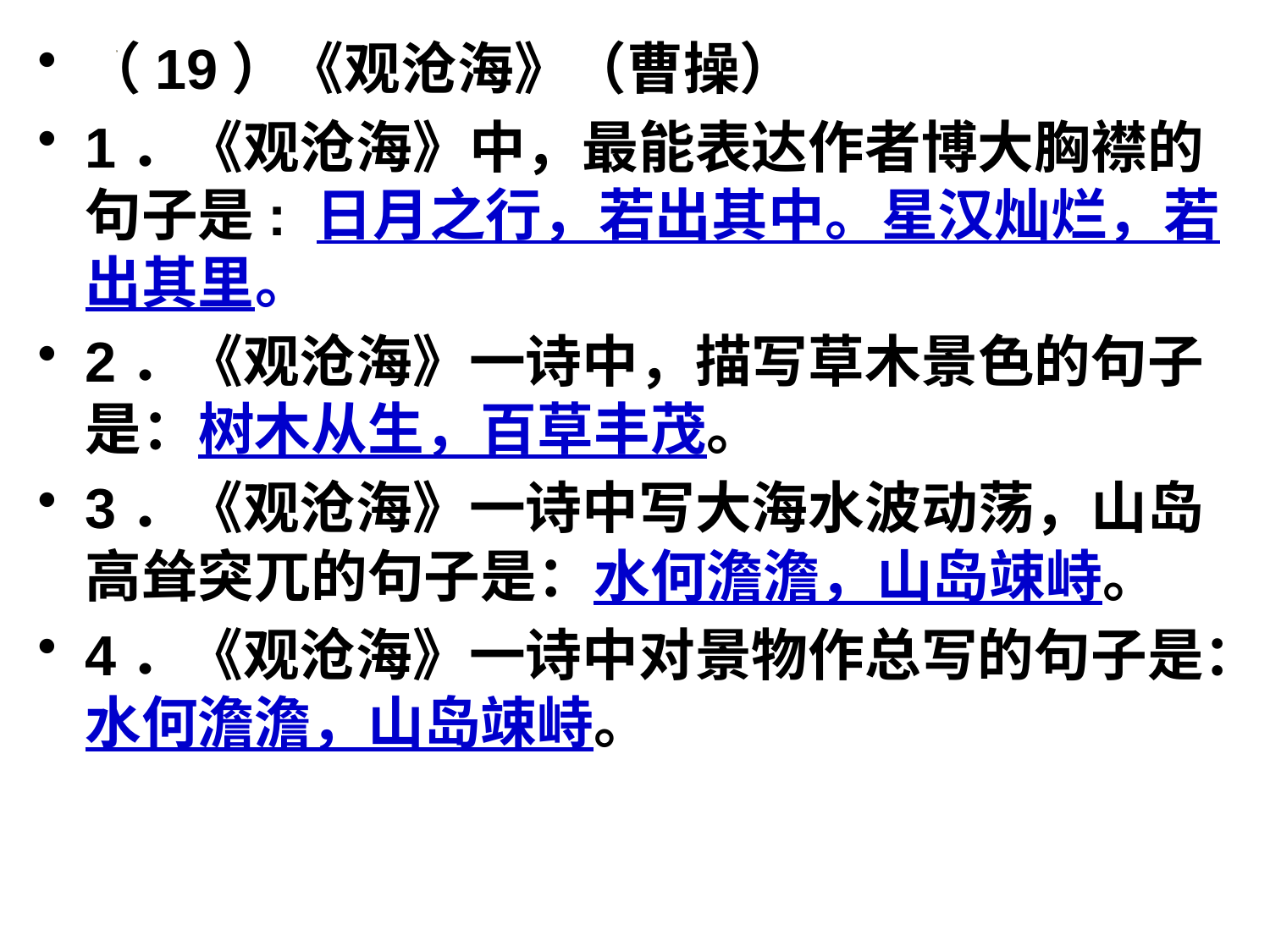

（19）《观沧海》（曹操）
1．《观沧海》中，最能表达作者博大胸襟的句子是: 日月之行，若出其中。星汉灿烂，若出其里。
2．《观沧海》一诗中，描写草木景色的句子是：树木从生，百草丰茂。
3．《观沧海》一诗中写大海水波动荡，山岛高耸突兀的句子是：水何澹澹，山岛竦峙。
4．《观沧海》一诗中对景物作总写的句子是：水何澹澹，山岛竦峙。
#